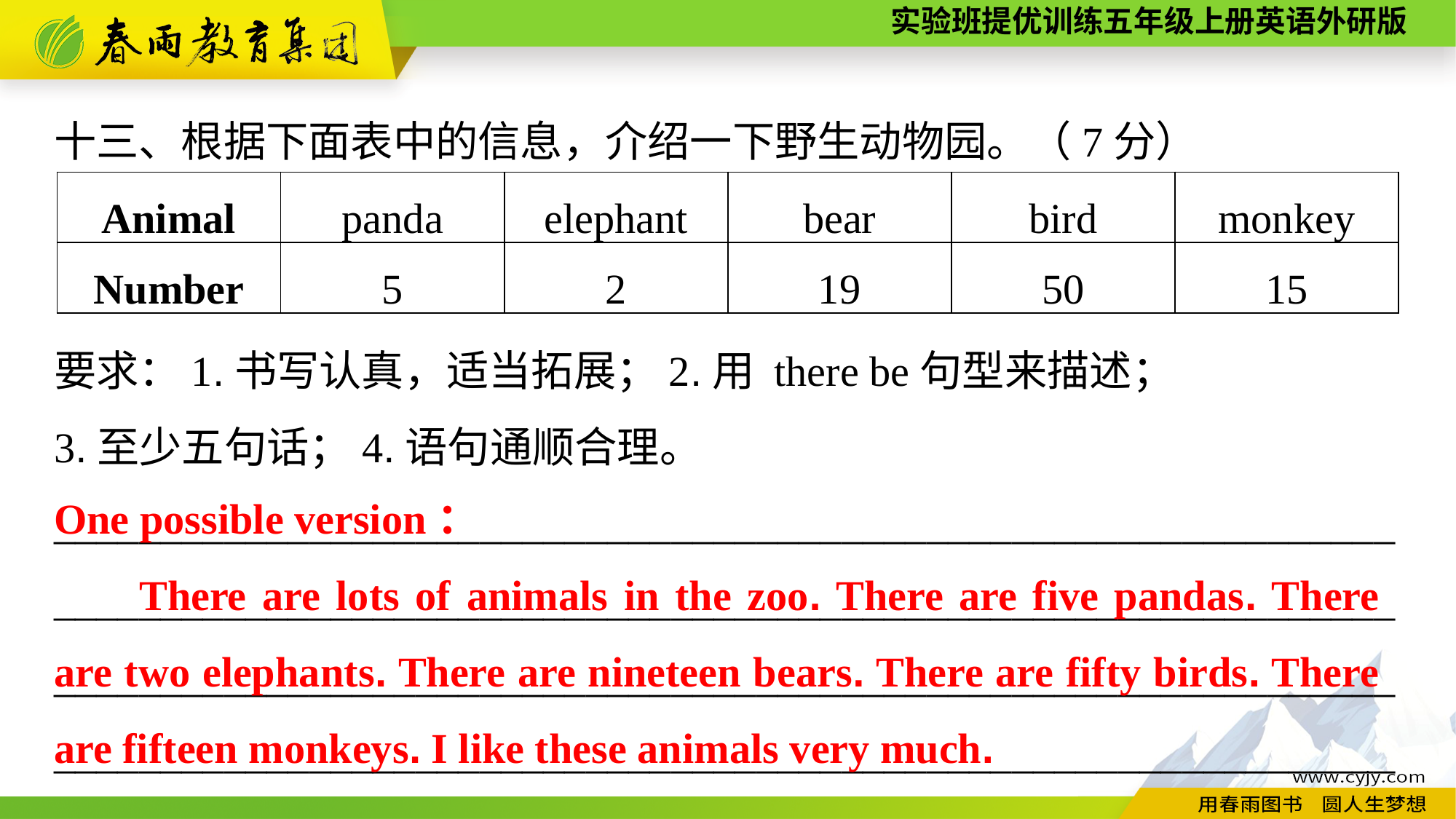

十三、根据下面表中的信息，介绍一下野生动物园。（7分）

要求：1.书写认真，适当拓展；2.用 there be句型来描述；
3.至少五句话；4.语句通顺合理。
_______________________________________________________________
_______________________________________________________________
_______________________________________________________________
_______________________________________________________________
| Animal | panda | elephant | bear | bird | monkey |
| --- | --- | --- | --- | --- | --- |
| Number | 5 | 2 | 19 | 50 | 15 |
One possible version：
There are lots of animals in the zoo. There are five pandas. There are two elephants. There are nineteen bears. There are fifty birds. There are fifteen monkeys. I like these animals very much.